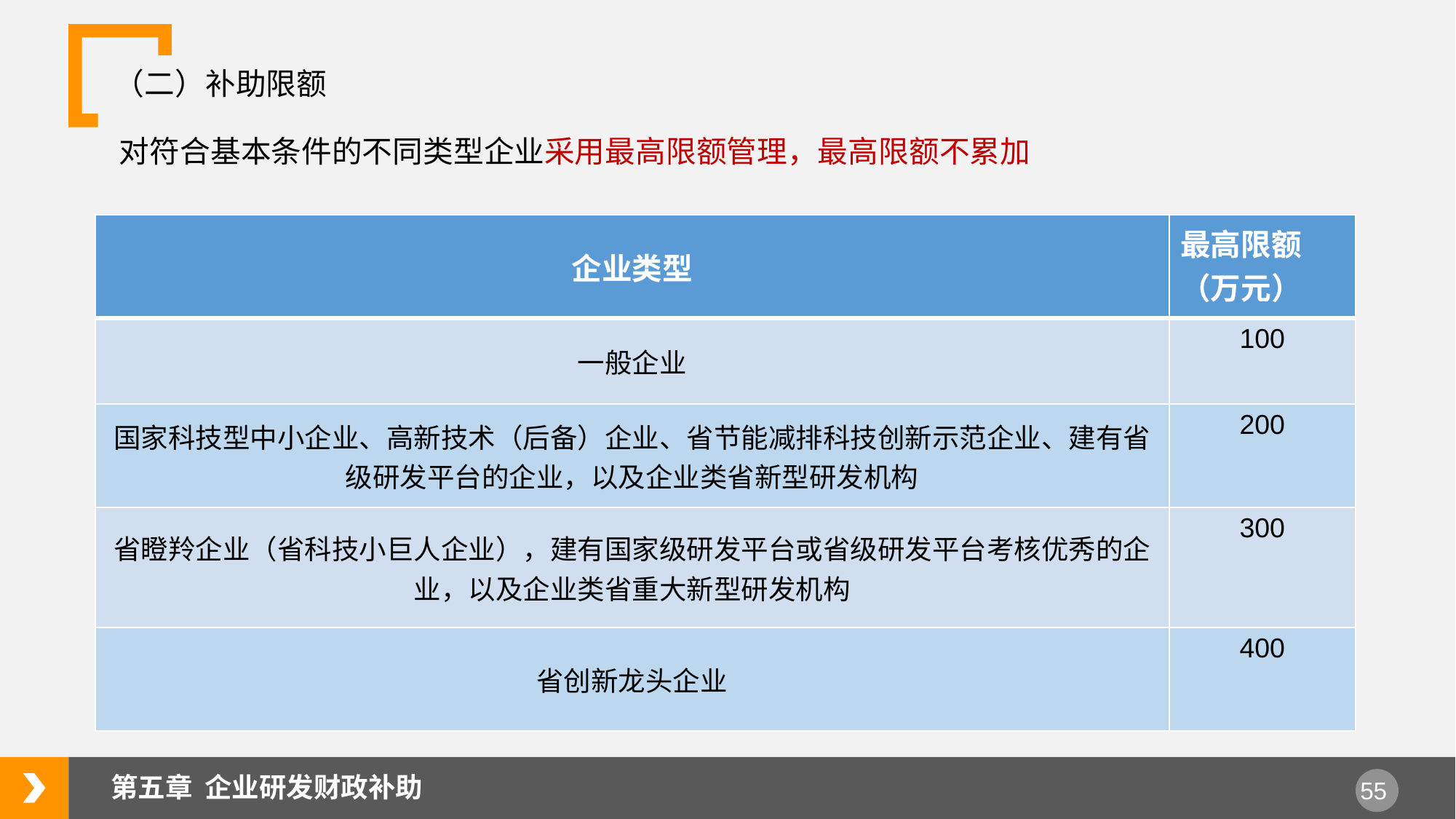

# （二）补助限额
对符合基本条件的不同类型企业采用最高限额管理，最高限额不累加
| 企业类型 | 最高限额 （万元） |
| --- | --- |
| 一般企业 | 100 |
| 国家科技型中小企业、高新技术（后备）企业、省节能减排科技创新示范企业、建有省 级研发平台的企业，以及企业类省新型研发机构 | 200 |
| 省瞪羚企业（省科技小巨人企业），建有国家级研发平台或省级研发平台考核优秀的企 业，以及企业类省重大新型研发机构 | 300 |
| 省创新龙头企业 | 400 |

第五章  企业研发财政补助